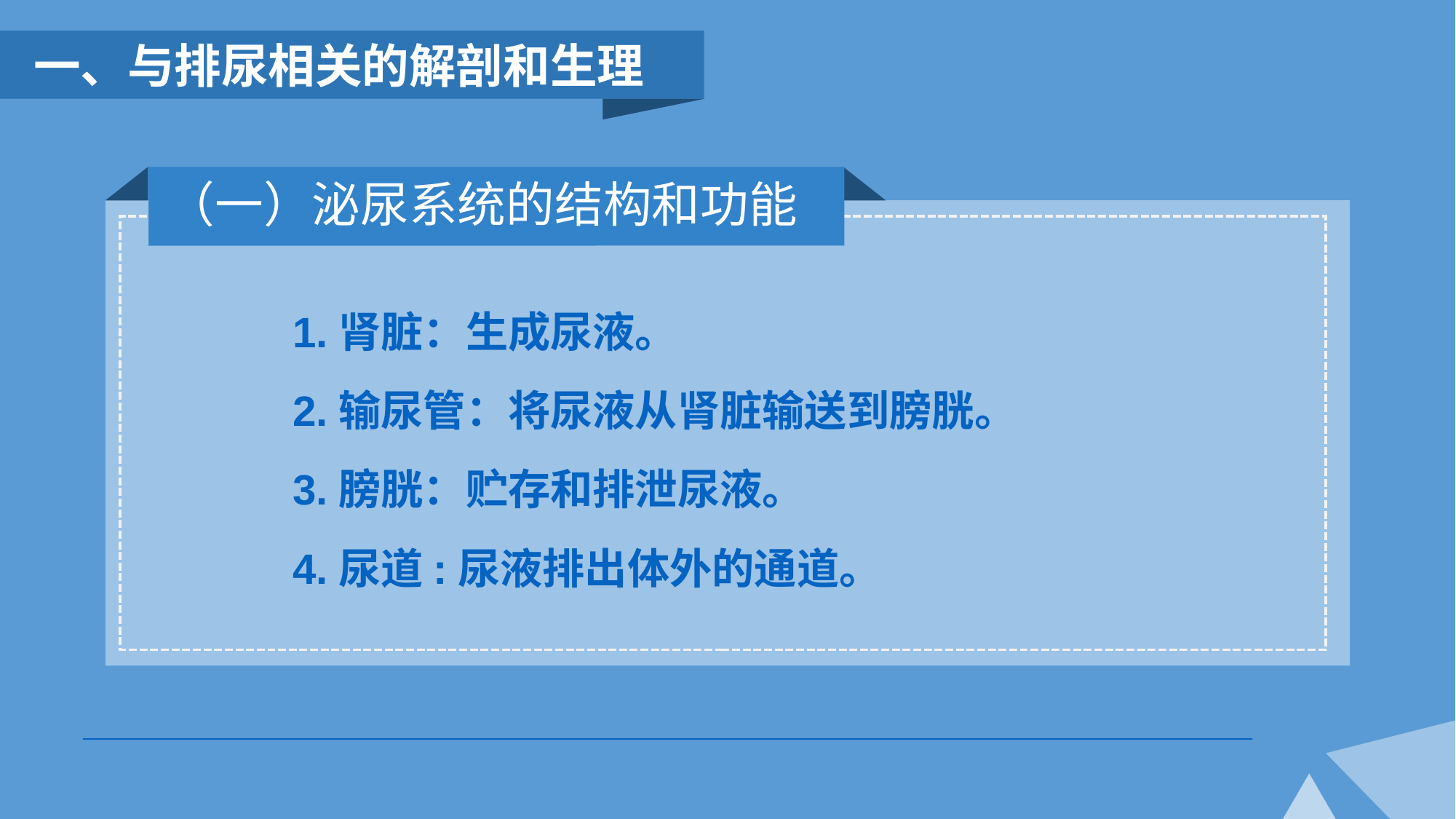

一、与排尿相关的解剖和生理

（一）泌尿系统的结构和功能

1.肾脏：生成尿液。
2.输尿管：将尿液从肾脏输送到膀胱。
3.膀胱：贮存和排泄尿液。
4.尿道:尿液排出体外的通道。